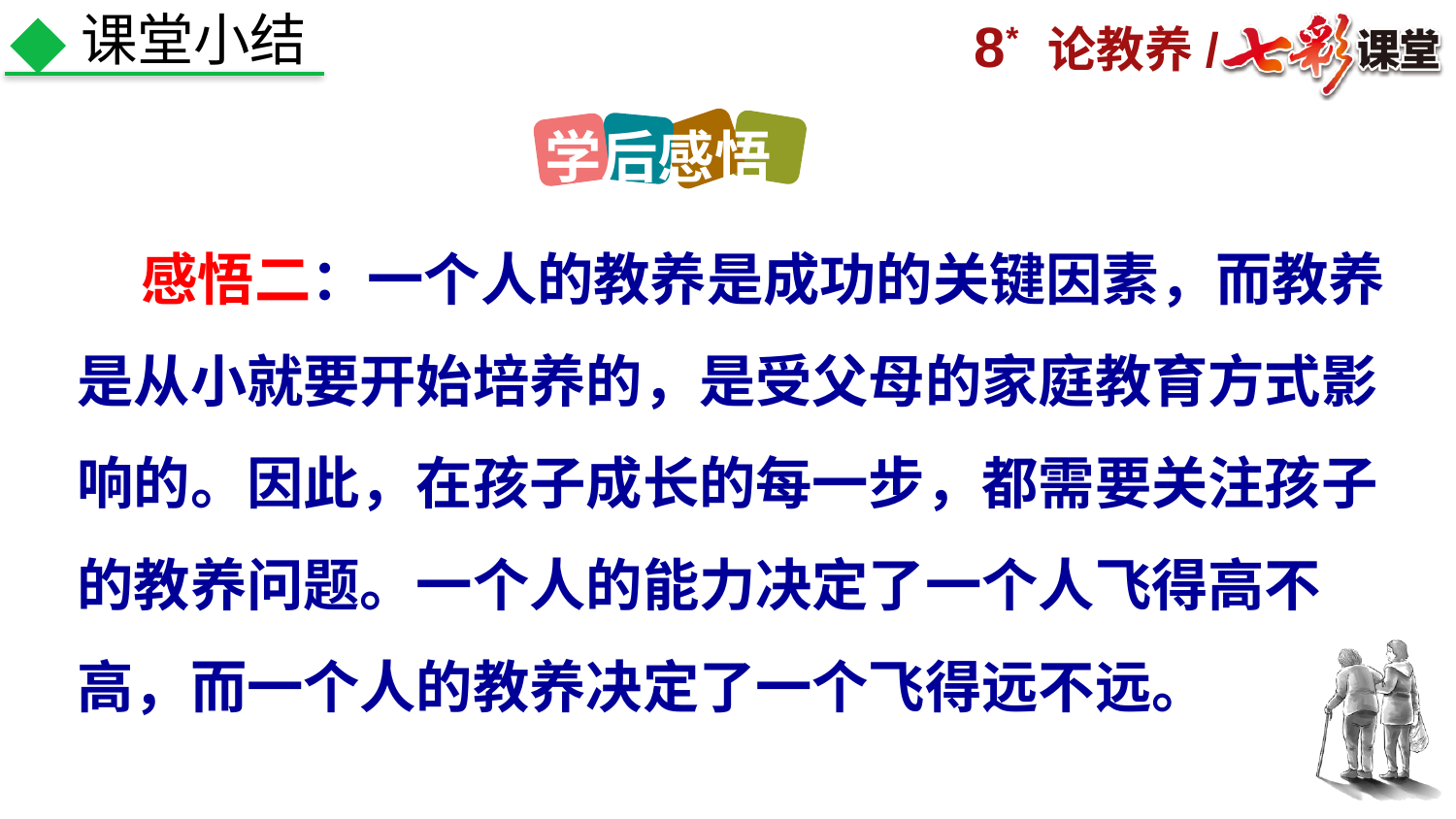

课堂小结

学后感悟

    感悟二：一个人的教养是成功的关键因素，而教养是从小就要开始培养的，是受父母的家庭教育方式影响的。因此，在孩子成长的每一步，都需要关注孩子的教养问题。一个人的能力决定了一个人飞得高不高，而一个人的教养决定了一个飞得远不远。